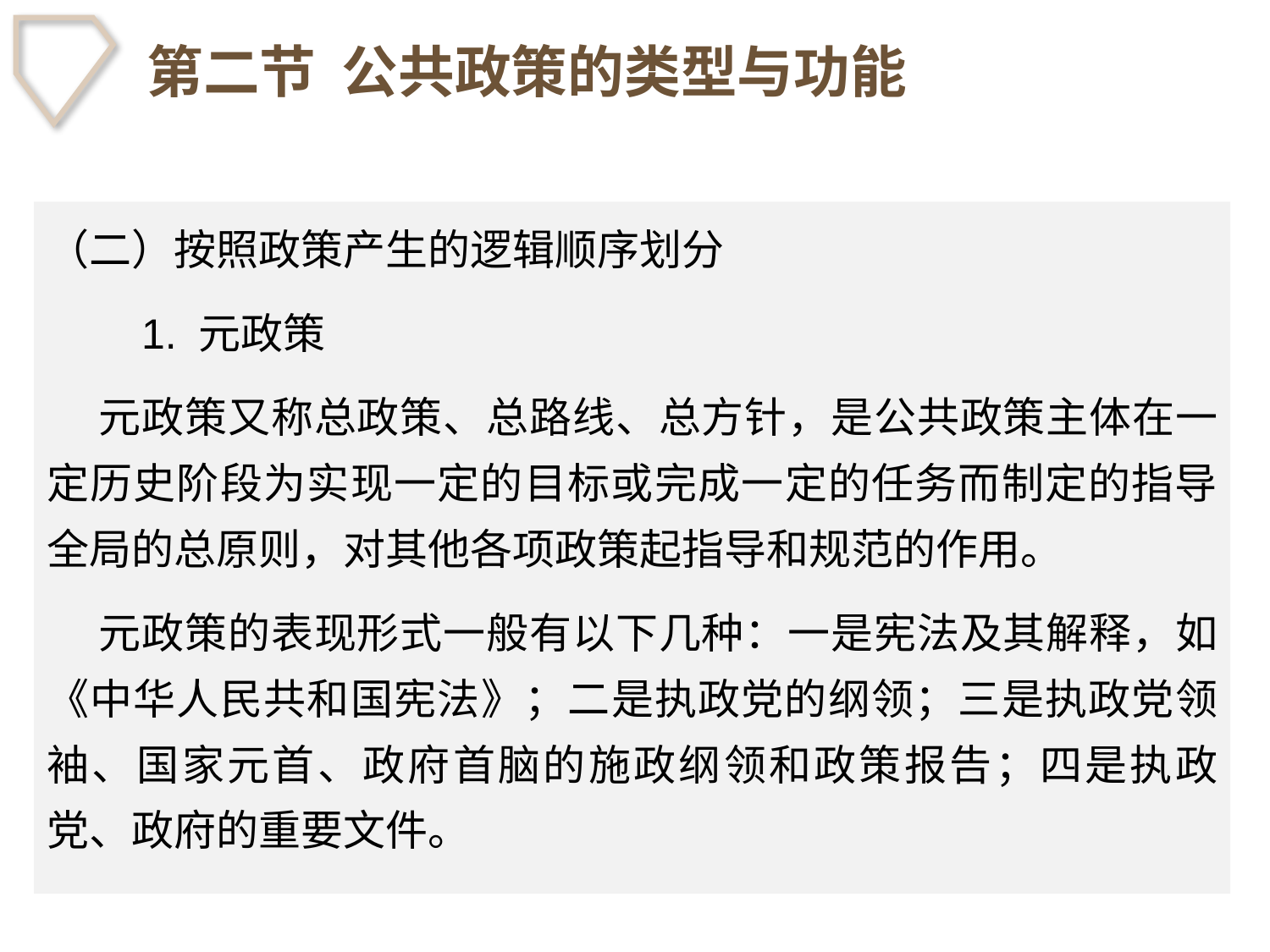

# 第二节  公共政策的类型与功能
（二）按照政策产生的逻辑顺序划分
　　1. 元政策
    元政策又称总政策、总路线、总方针，是公共政策主体在一定历史阶段为实现一定的目标或完成一定的任务而制定的指导全局的总原则，对其他各项政策起指导和规范的作用。
    元政策的表现形式一般有以下几种：一是宪法及其解释，如《中华人民共和国宪法》；二是执政党的纲领；三是执政党领袖、国家元首、政府首脑的施政纲领和政策报告；四是执政党、政府的重要文件。